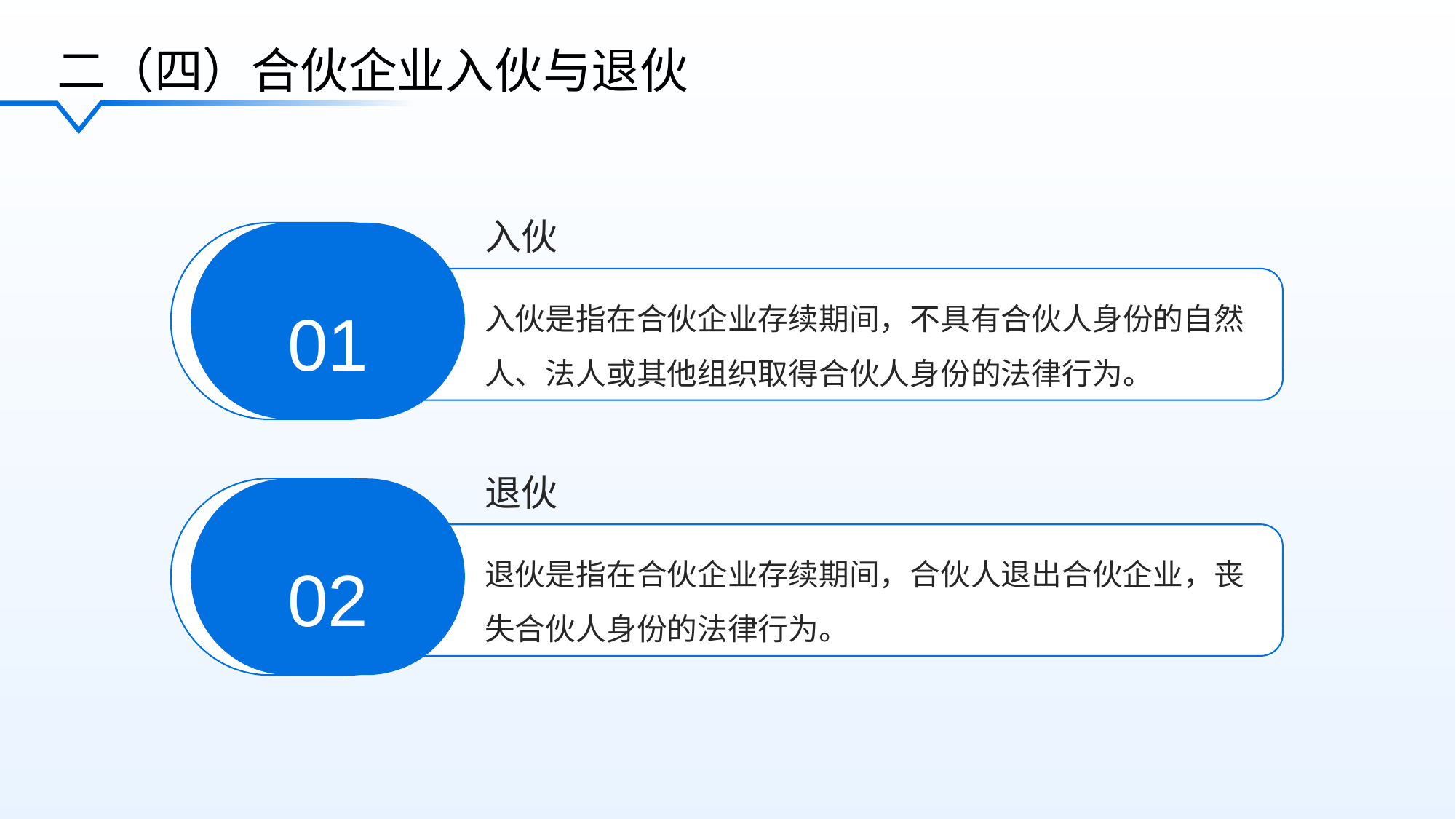

二（四）合伙企业入伙与退伙

入伙

01

入伙是指在合伙企业存续期间，不具有合伙人身份的自然人、法人或其他组织取得合伙人身份的法律行为。
退伙

02

退伙是指在合伙企业存续期间，合伙人退出合伙企业，丧失合伙人身份的法律行为。